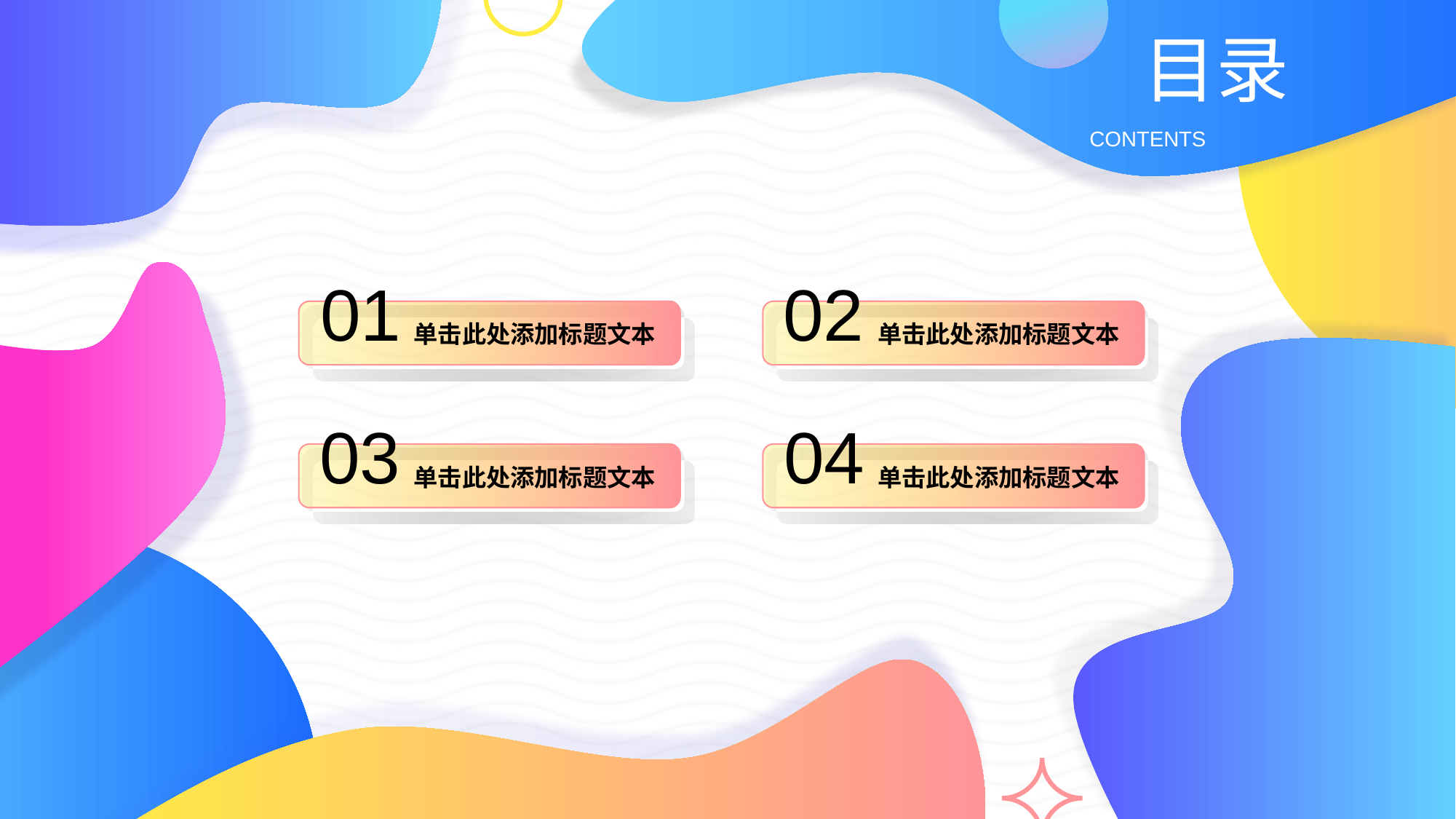

目录
CONTENTS

01
02

单击此处添加标题文本
单击此处添加标题文本

03
04

单击此处添加标题文本
单击此处添加标题文本